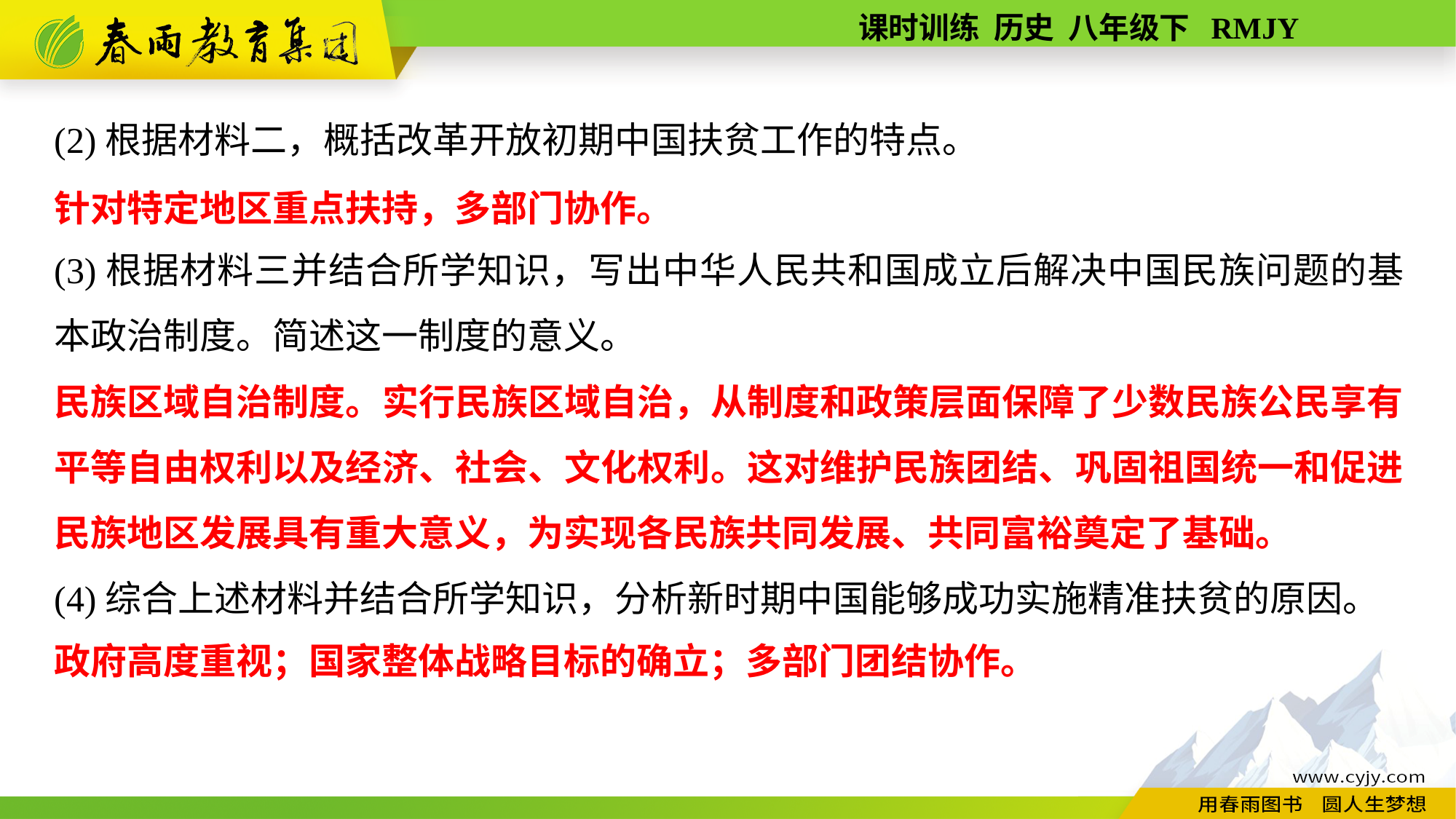

(2)根据材料二，概括改革开放初期中国扶贫工作的特点。

(3)根据材料三并结合所学知识，写出中华人民共和国成立后解决中国民族问题的基本政治制度。简述这一制度的意义。

(4)综合上述材料并结合所学知识，分析新时期中国能够成功实施精准扶贫的原因。
针对特定地区重点扶持，多部门协作。
民族区域自治制度。实行民族区域自治，从制度和政策层面保障了少数民族公民享有平等自由权利以及经济、社会、文化权利。这对维护民族团结、巩固祖国统一和促进民族地区发展具有重大意义，为实现各民族共同发展、共同富裕奠定了基础。
政府高度重视；国家整体战略目标的确立；多部门团结协作。